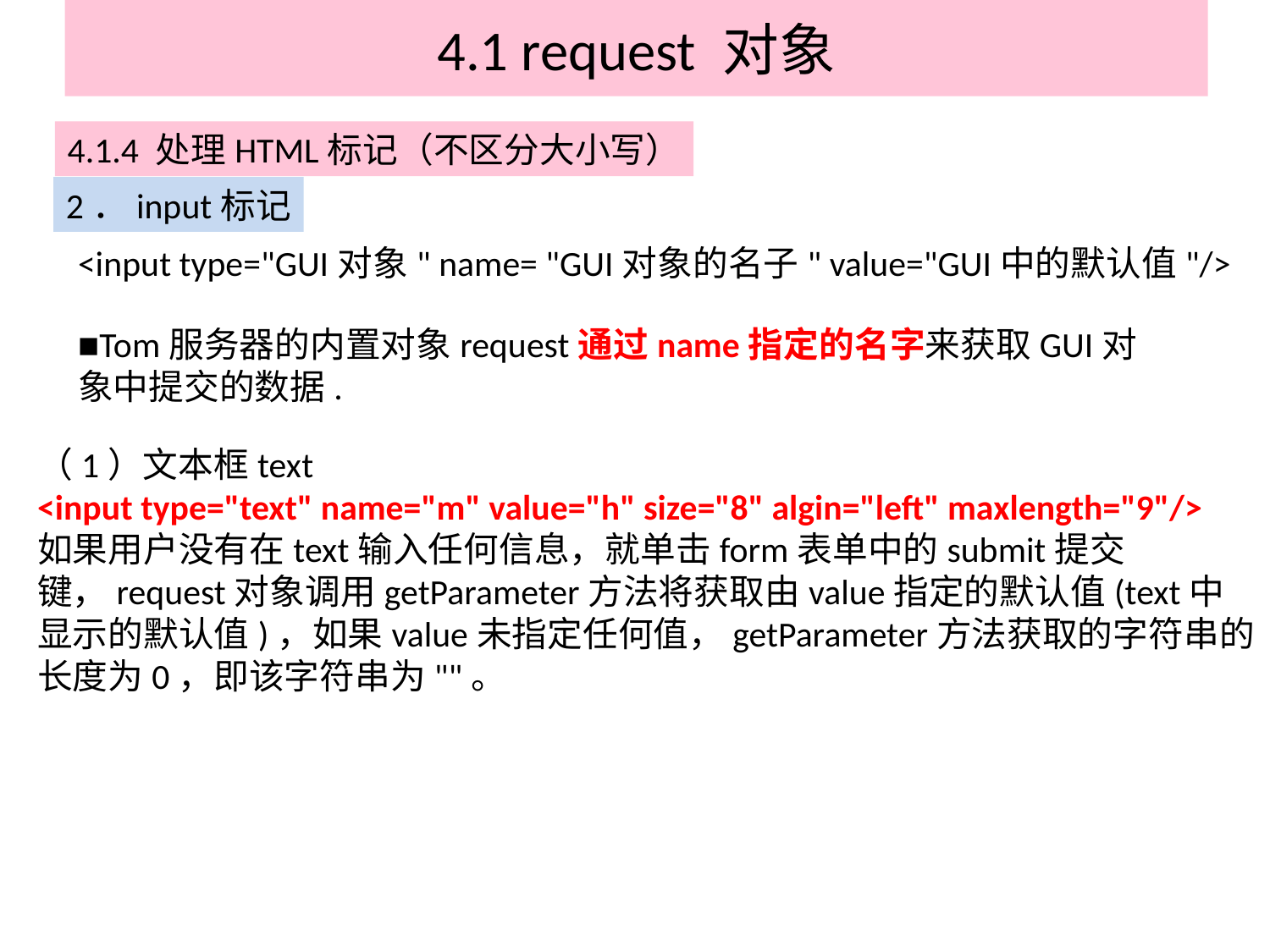

# 4.1 request 对象
4.1.4 处理HTML标记（不区分大小写）
2．input标记
<input type="GUI对象" name= "GUI对象的名子" value="GUI中的默认值"/>
■Tom服务器的内置对象request通过name指定的名字来获取GUI对象中提交的数据.
（1）文本框text
<input type="text" name="m" value="h" size="8" algin="left" maxlength="9"/>
如果用户没有在text输入任何信息，就单击form表单中的submit提交键，request对象调用getParameter方法将获取由value指定的默认值(text中显示的默认值)，如果value未指定任何值，getParameter方法获取的字符串的长度为0，即该字符串为""。